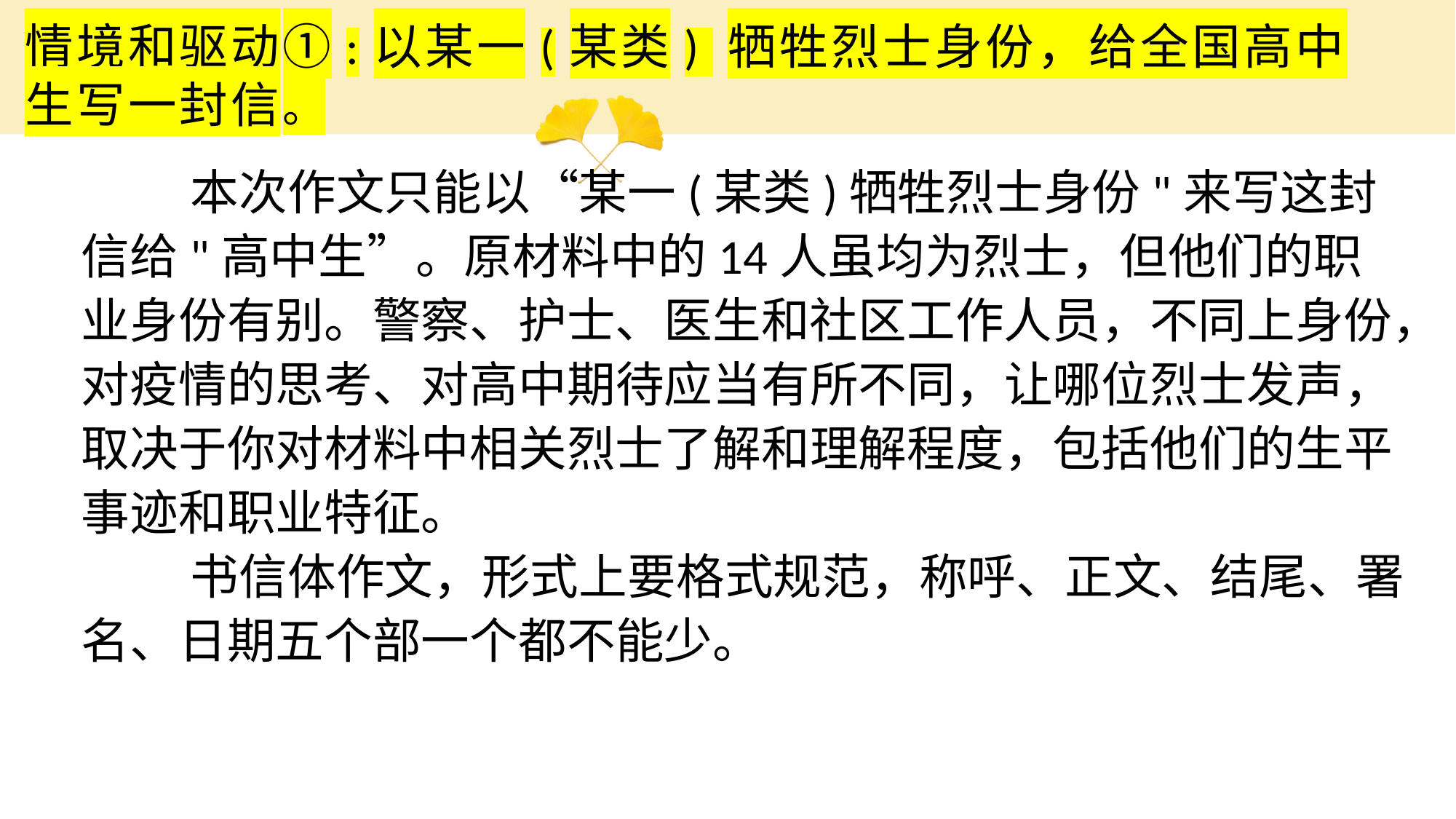

# 情境和驱动①:以某一(某类) 牺牲烈士身份，给全国高中生写一封信。
	本次作文只能以“某一(某类)牺牲烈士身份"来写这封信给"高中生”。原材料中的14人虽均为烈士，但他们的职业身份有别。警察、护士、医生和社区工作人员，不同上身份，对疫情的思考、对高中期待应当有所不同，让哪位烈士发声，取决于你对材料中相关烈士了解和理解程度，包括他们的生平事迹和职业特征。
	书信体作文，形式上要格式规范，称呼、正文、结尾、署名、日期五个部一个都不能少。